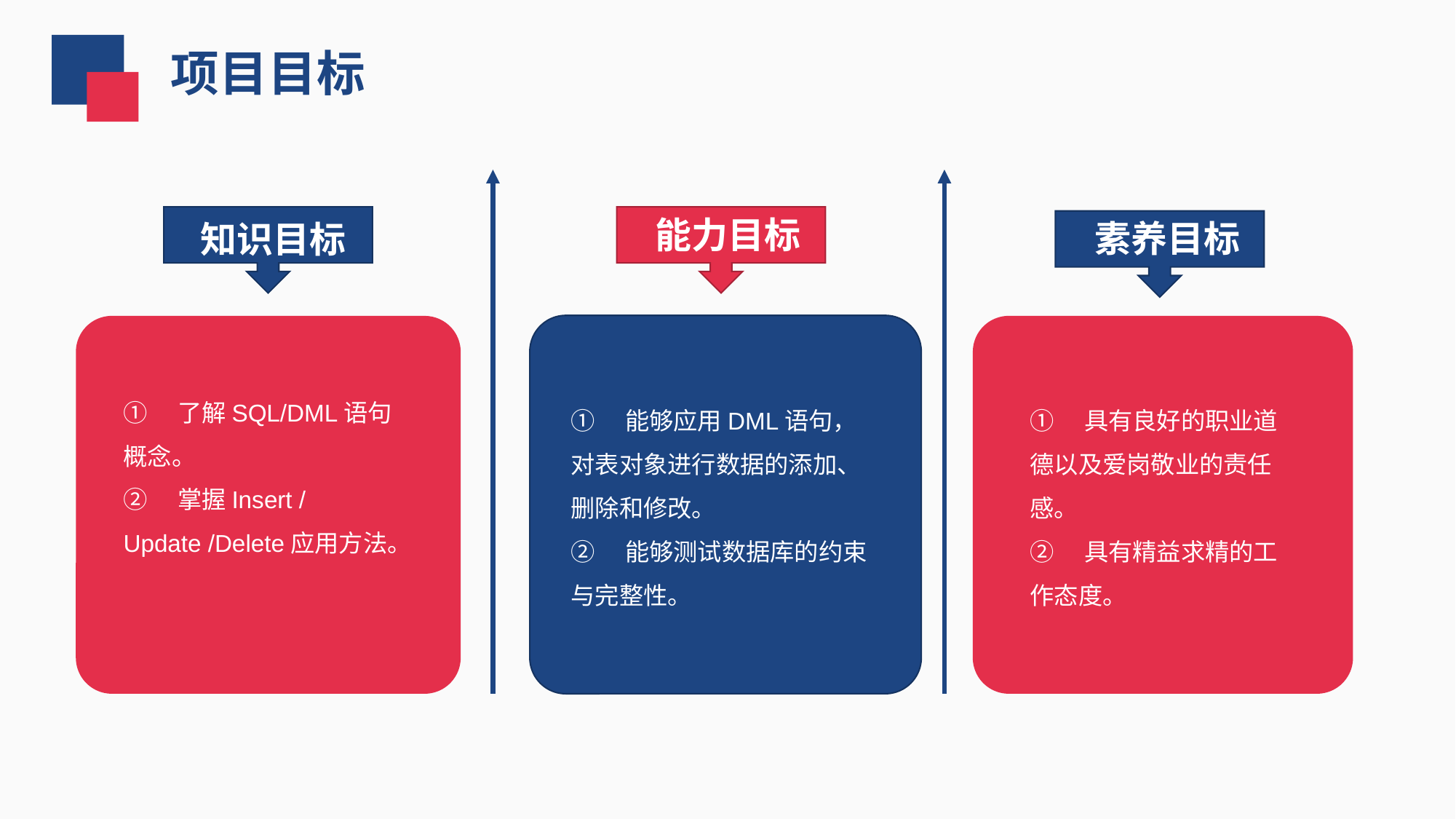

项目目标

  能力目标
  素养目标
  知识目标

①　了解SQL/DML语句概念。
②　掌握Insert / Update /Delete应用方法。

①　能够应用DML语句，对表对象进行数据的添加、删除和修改。
②　能够测试数据库的约束与完整性。
①　具有良好的职业道德以及爱岗敬业的责任感。
②　具有精益求精的工作态度。